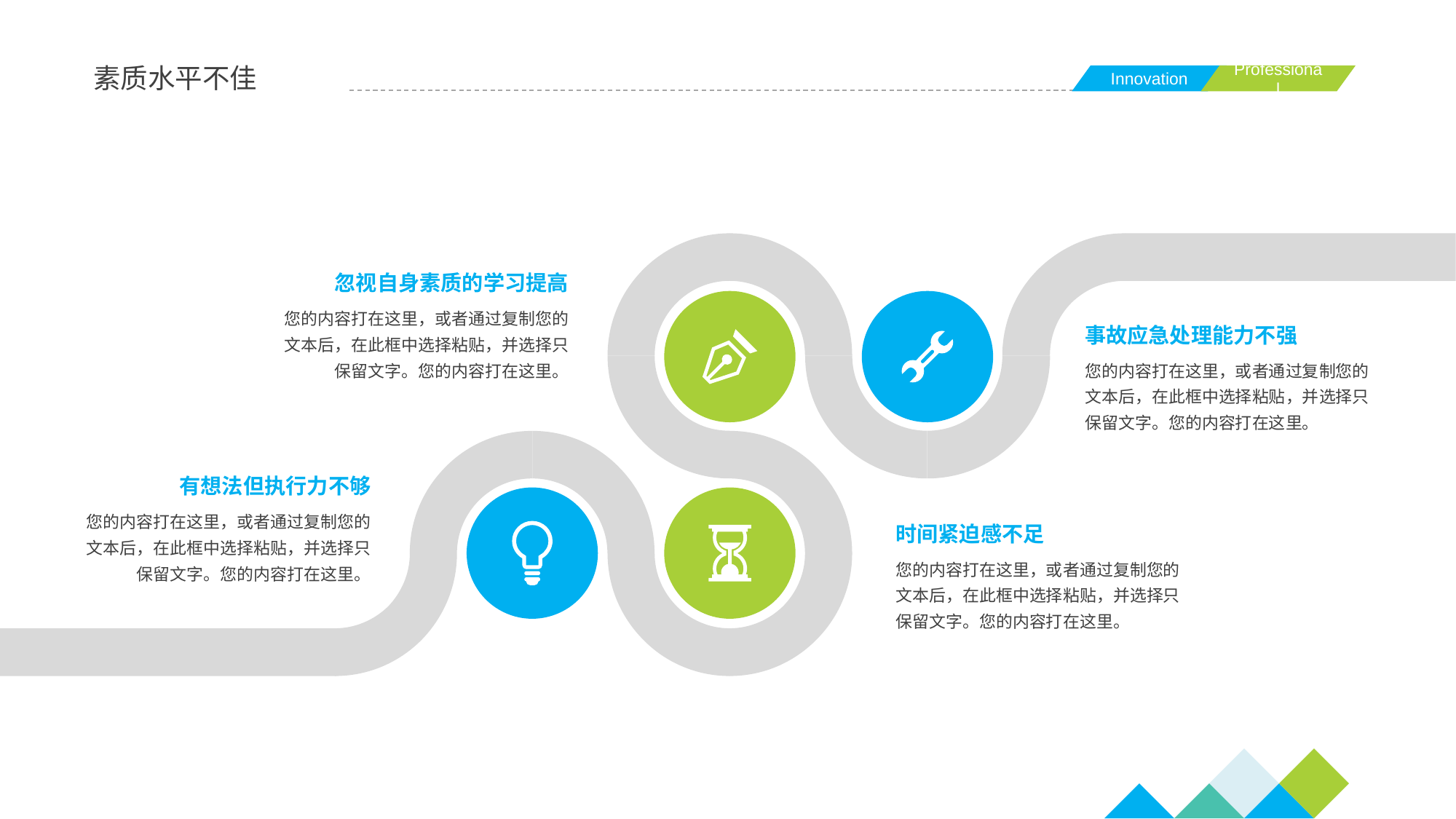

素质水平不佳

忽视自身素质的学习提高

您的内容打在这里，或者通过复制您的文本后，在此框中选择粘贴，并选择只保留文字。您的内容打在这里。
事故应急处理能力不强

您的内容打在这里，或者通过复制您的文本后，在此框中选择粘贴，并选择只保留文字。您的内容打在这里。

有想法但执行力不够

您的内容打在这里，或者通过复制您的文本后，在此框中选择粘贴，并选择只保留文字。您的内容打在这里。
时间紧迫感不足

您的内容打在这里，或者通过复制您的文本后，在此框中选择粘贴，并选择只保留文字。您的内容打在这里。